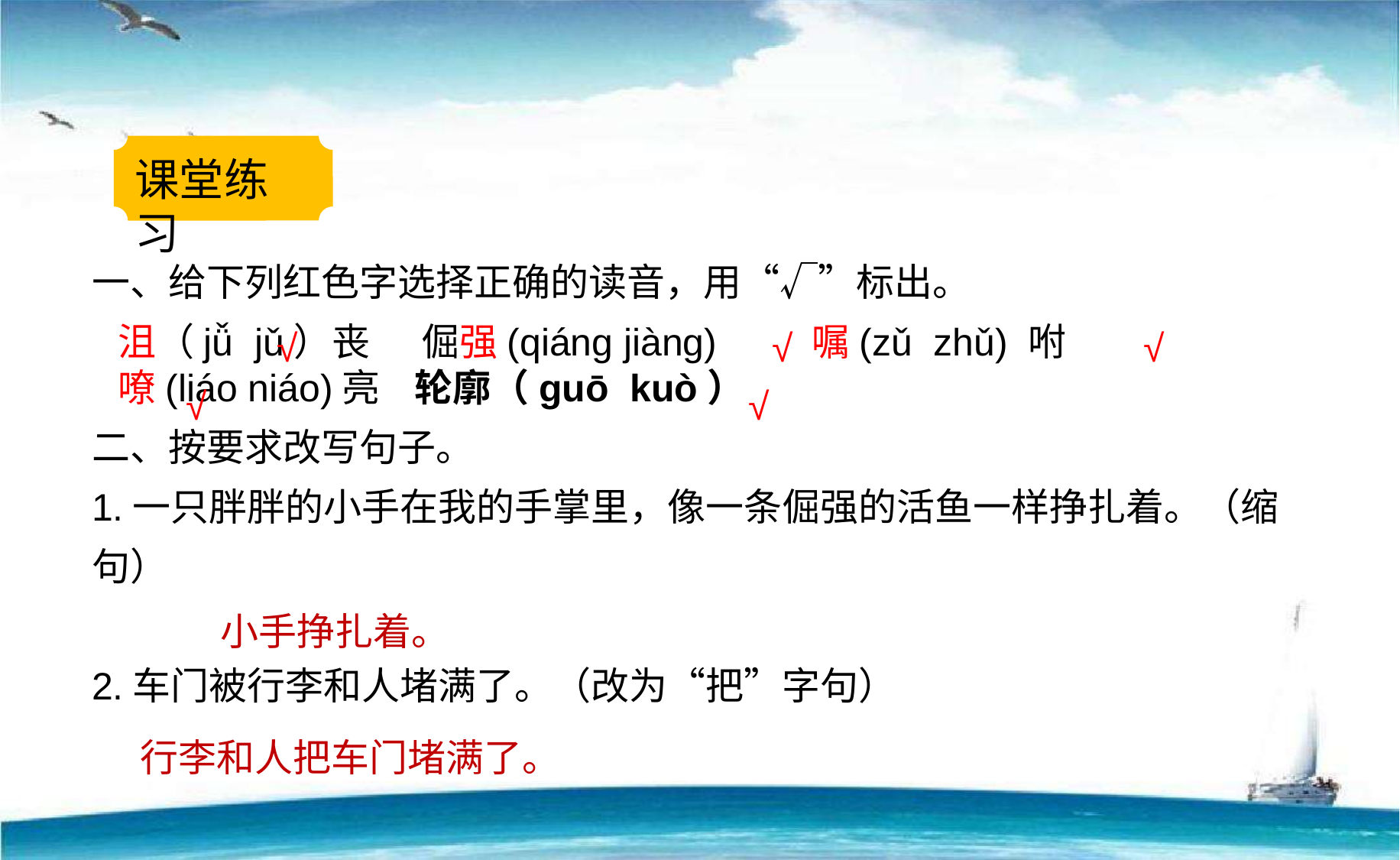

课堂练习
一、给下列红色字选择正确的读音，用“√”标出。
  沮（jǚ  jǔ）丧      倔强(qiánɡ jiàng)        嘱(zǔ  zhǔ) 咐
  嘹(liáo niáo)亮    轮廓（guō  kuò）
二、按要求改写句子。
1.一只胖胖的小手在我的手掌里，像一条倔强的活鱼一样挣扎着。（缩句）

2.车门被行李和人堵满了。（改为“把”字句）

√
√
√
√
√
 小手挣扎着。
行李和人把车门堵满了。